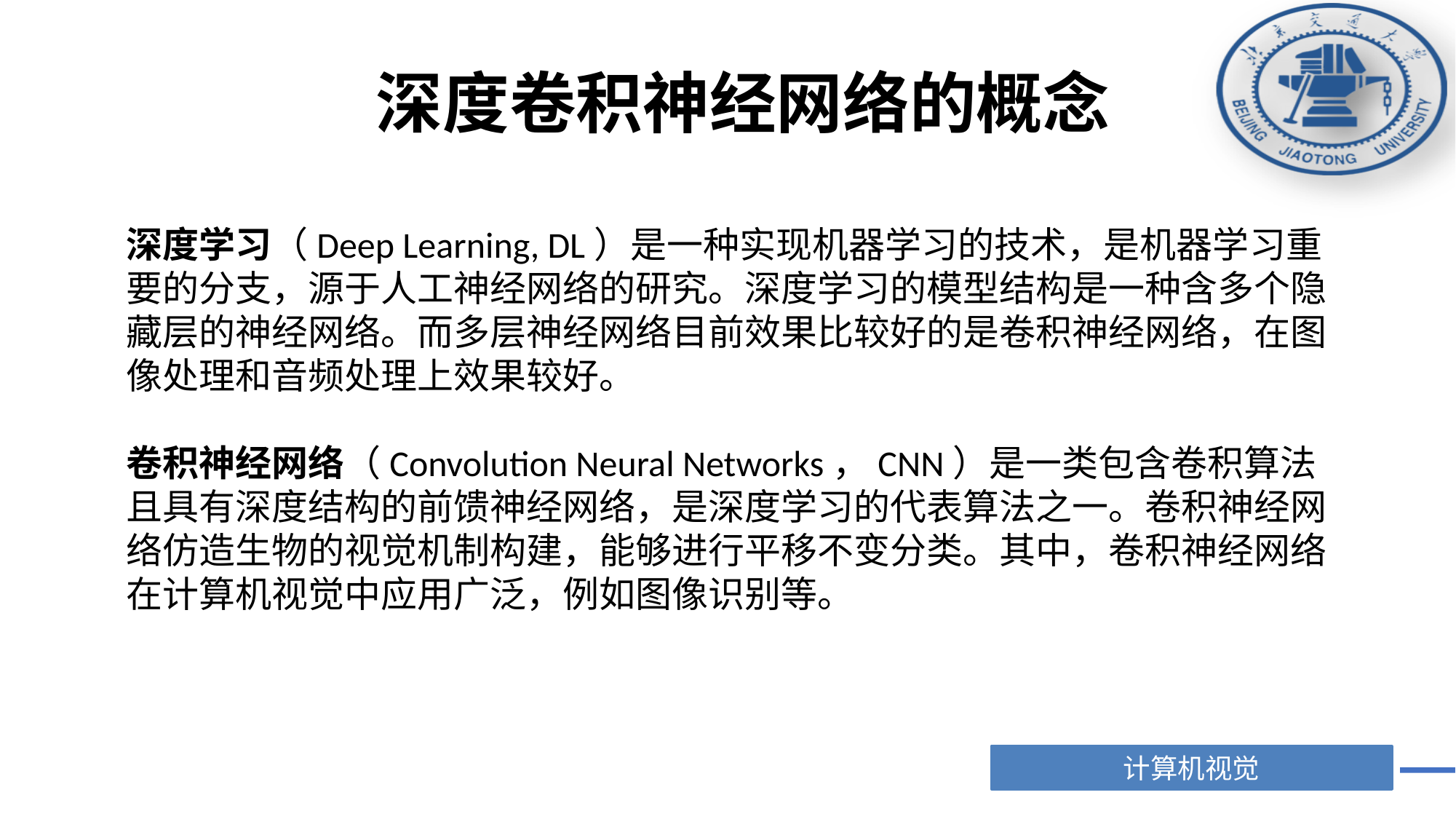

# 深度卷积神经网络的概念
深度学习（Deep Learning, DL）是一种实现机器学习的技术，是机器学习重要的分支，源于人工神经网络的研究。深度学习的模型结构是一种含多个隐藏层的神经网络。而多层神经网络目前效果比较好的是卷积神经网络，在图像处理和音频处理上效果较好。

卷积神经网络（Convolution Neural Networks，CNN）是一类包含卷积算法且具有深度结构的前馈神经网络，是深度学习的代表算法之一。卷积神经网络仿造生物的视觉机制构建，能够进行平移不变分类。其中，卷积神经网络在计算机视觉中应用广泛，例如图像识别等。